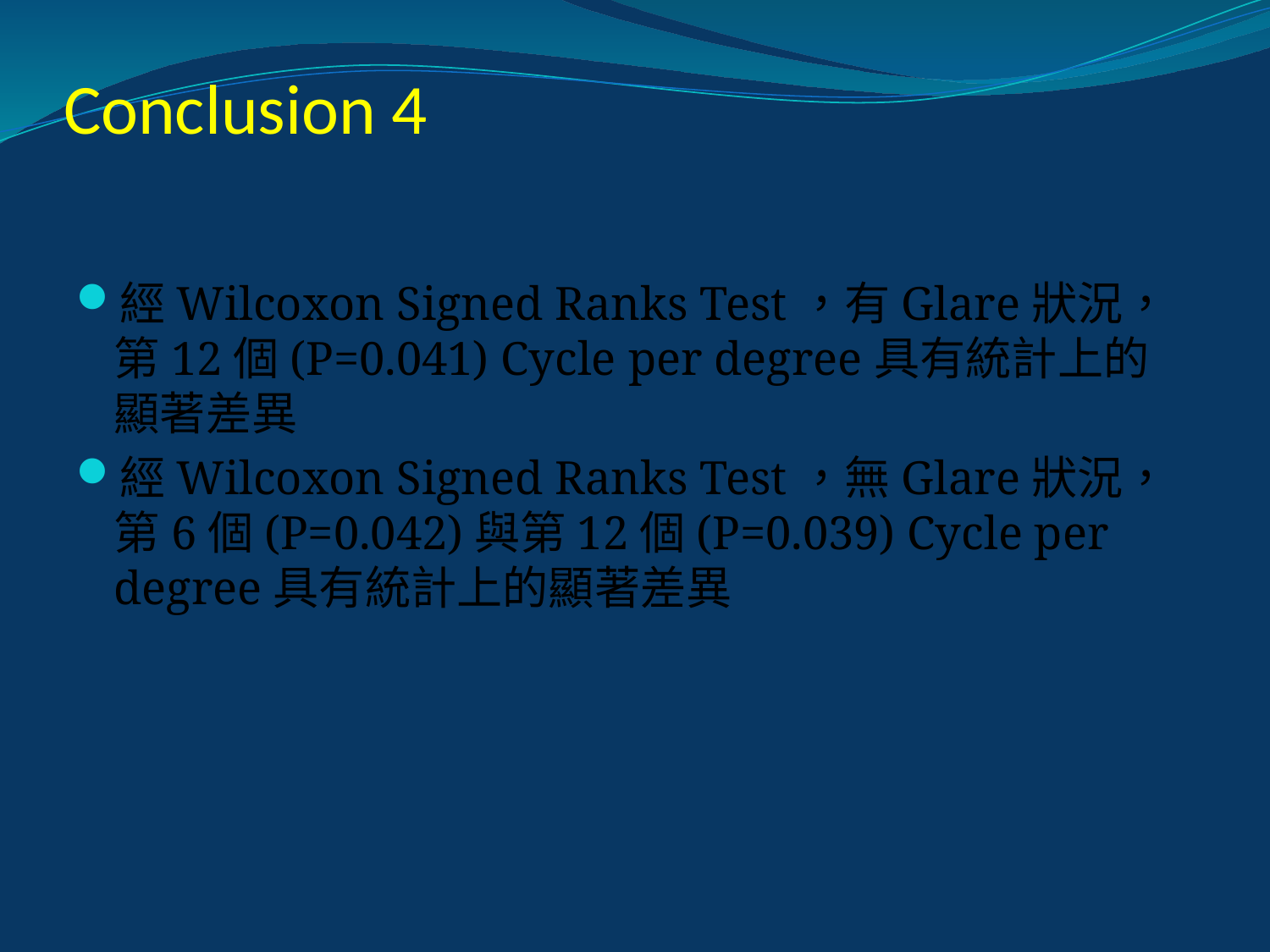

# Conclusion 4
經Wilcoxon Signed Ranks Test，有Glare狀況，第12個(P=0.041) Cycle per degree具有統計上的顯著差異
經Wilcoxon Signed Ranks Test，無Glare狀況，第6個(P=0.042)與第12個(P=0.039) Cycle per degree具有統計上的顯著差異